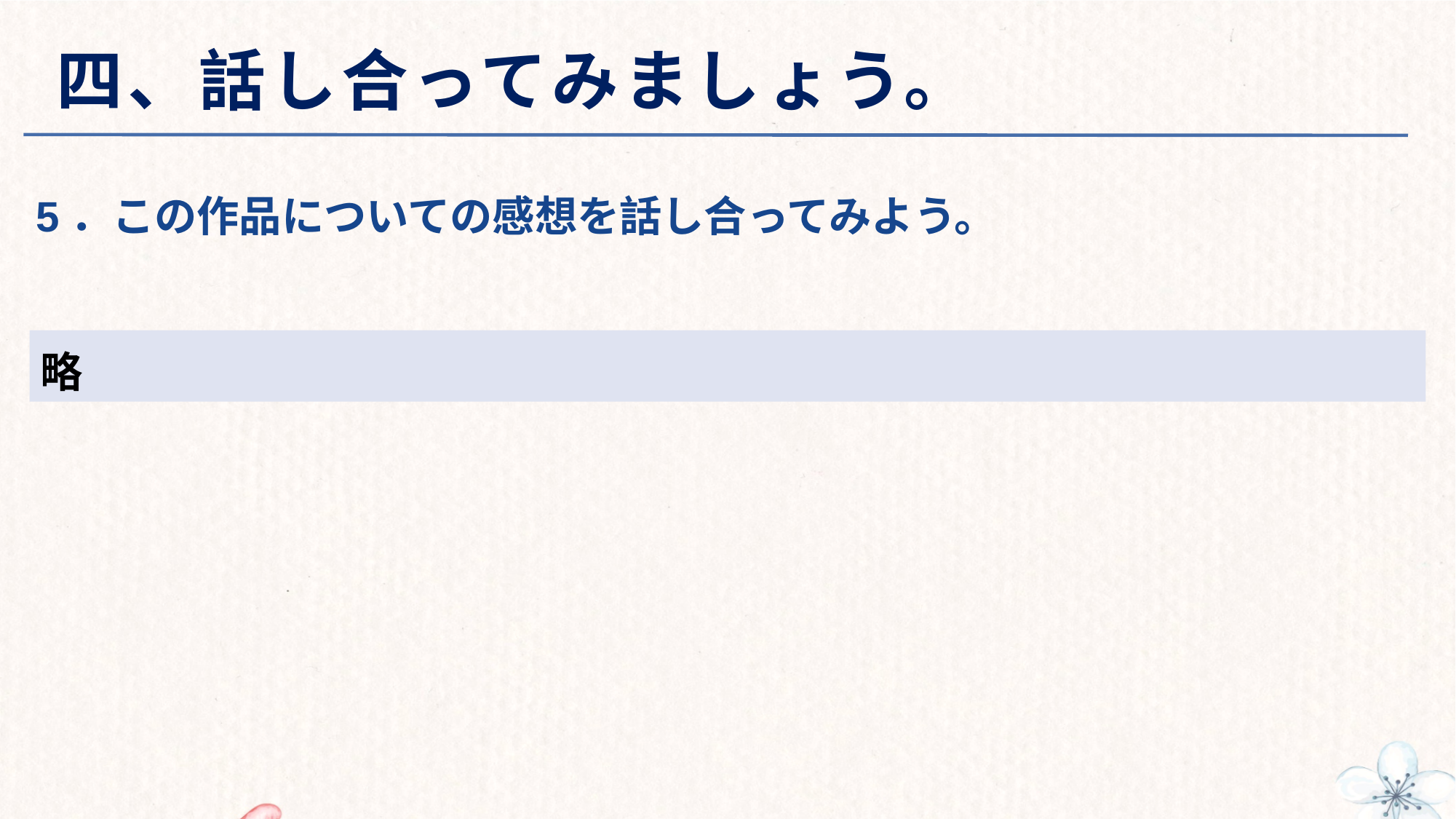

# 四、話し合ってみましょう。
5．この作品についての感想を話し合ってみよう。
略